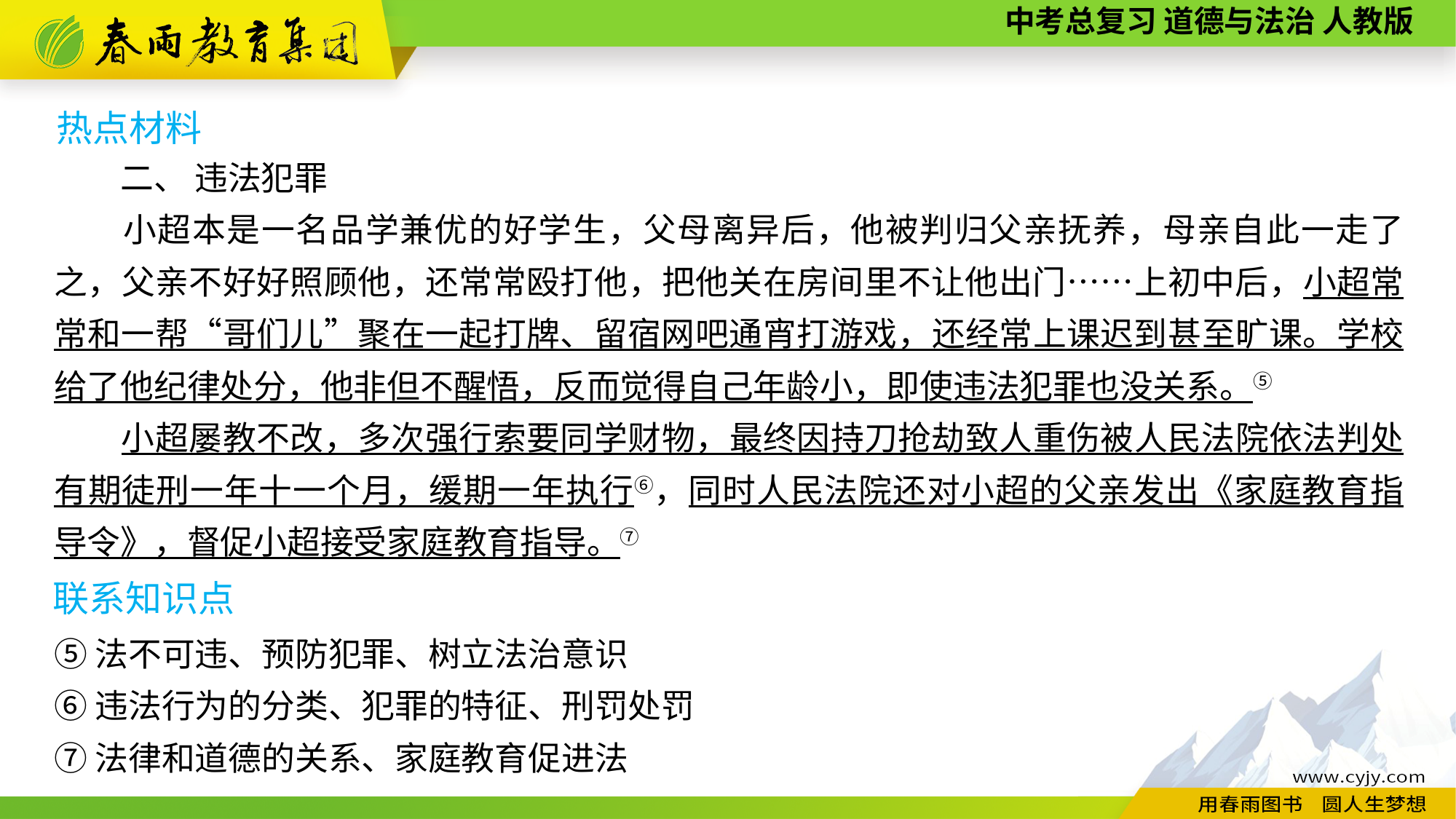

热点材料
　　二、 违法犯罪
　　小超本是一名品学兼优的好学生，父母离异后，他被判归父亲抚养，母亲自此一走了之，父亲不好好照顾他，还常常殴打他，把他关在房间里不让他出门……上初中后，小超常常和一帮“哥们儿”聚在一起打牌、留宿网吧通宵打游戏，还经常上课迟到甚至旷课。学校给了他纪律处分，他非但不醒悟，反而觉得自己年龄小，即使违法犯罪也没关系。⑤
　　小超屡教不改，多次强行索要同学财物，最终因持刀抢劫致人重伤被人民法院依法判处有期徒刑一年十一个月，缓期一年执行⑥，同时人民法院还对小超的父亲发出《家庭教育指导令》，督促小超接受家庭教育指导。⑦

⑤法不可违、预防犯罪、树立法治意识
⑥违法行为的分类、犯罪的特征、刑罚处罚
⑦法律和道德的关系、家庭教育促进法
联系知识点